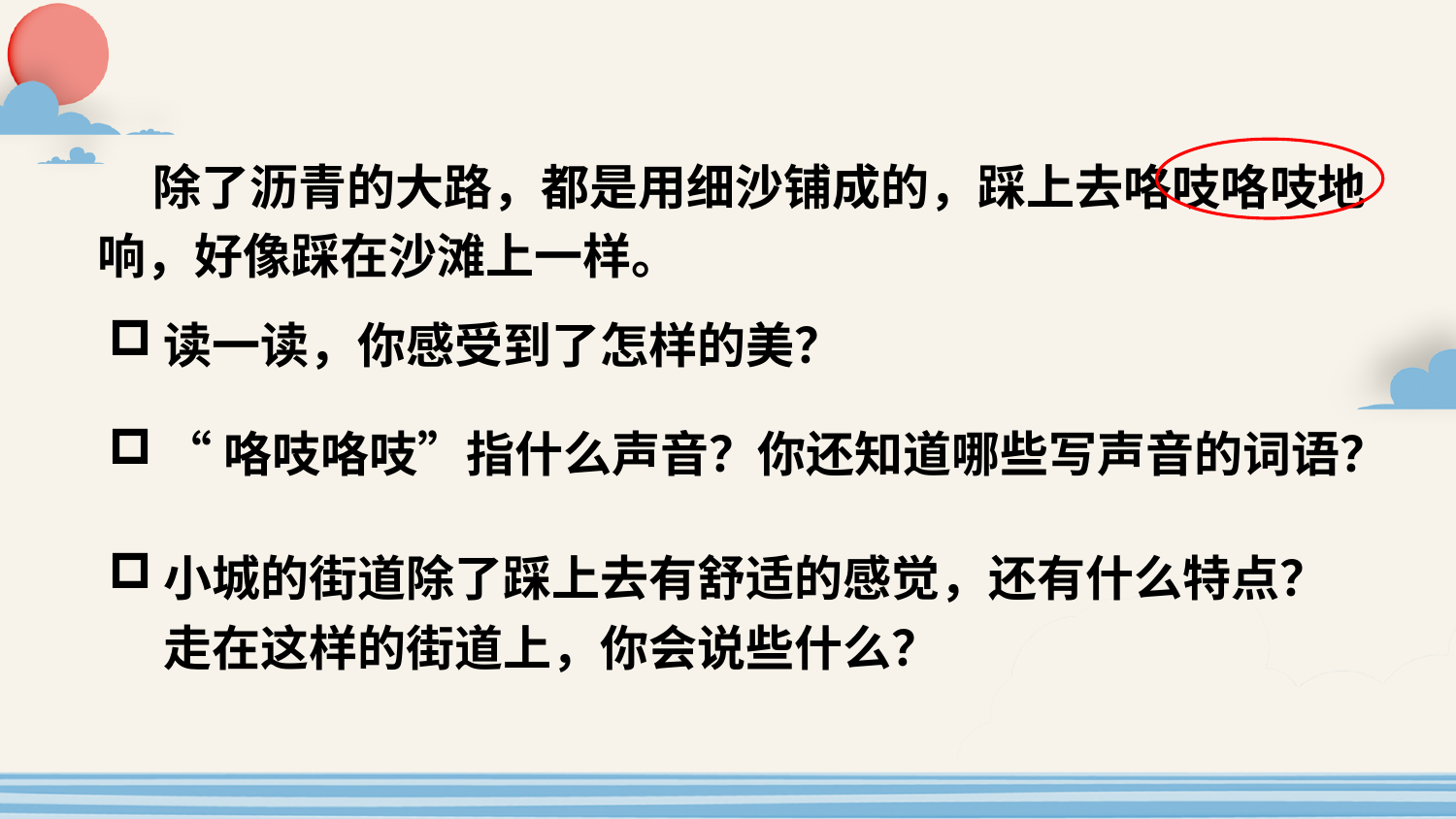

除了沥青的大路，都是用细沙铺成的，踩上去咯吱咯吱地响，好像踩在沙滩上一样。

读一读，你感受到了怎样的美？
“咯吱咯吱”指什么声音？你还知道哪些写声音的词语？
小城的街道除了踩上去有舒适的感觉，还有什么特点？走在这样的街道上，你会说些什么？